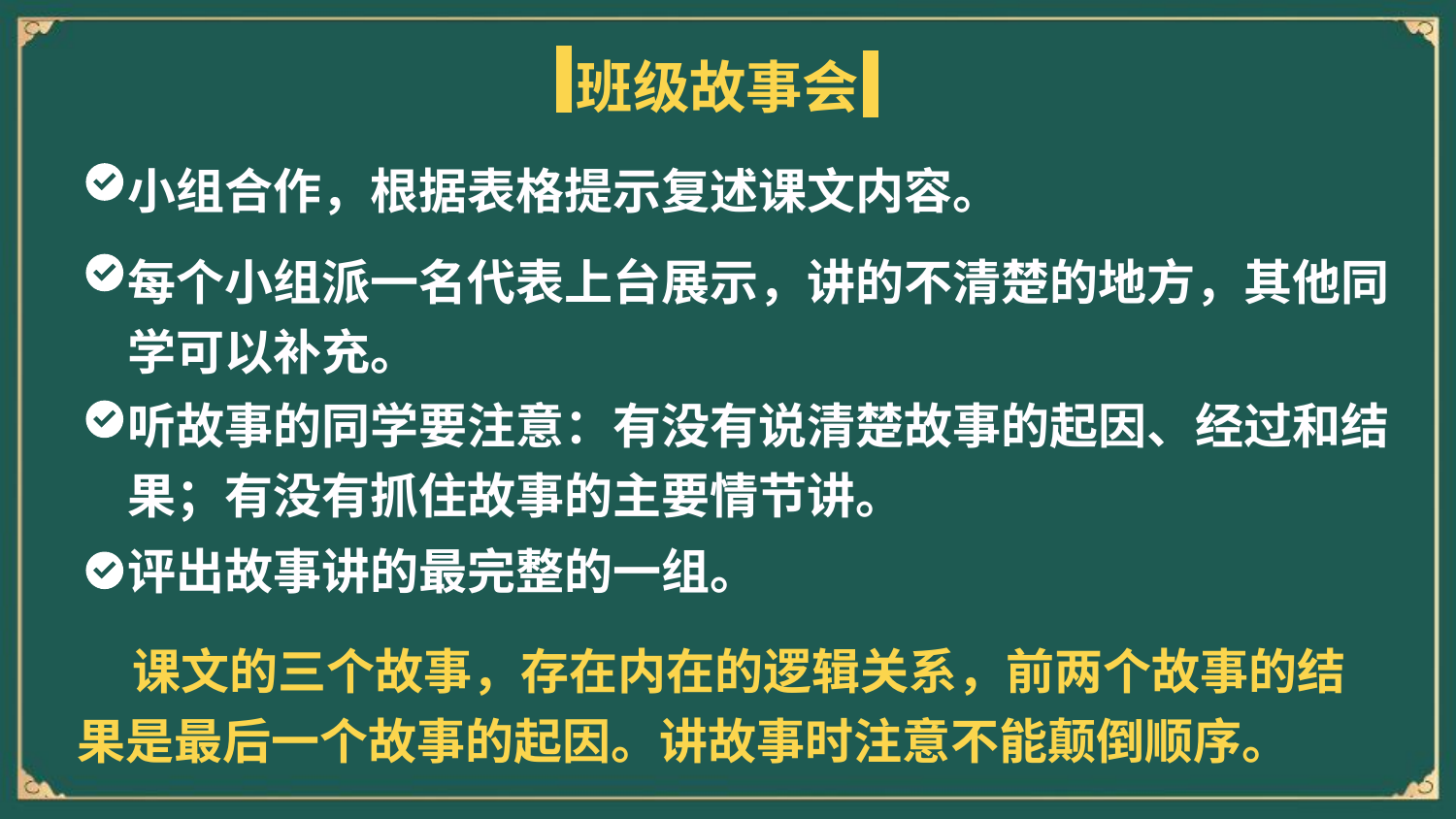

班级故事会
小组合作，根据表格提示复述课文内容。

每个小组派一名代表上台展示，讲的不清楚的地方，其他同学可以补充。

听故事的同学要注意：有没有说清楚故事的起因、经过和结果；有没有抓住故事的主要情节讲。

评出故事讲的最完整的一组。

    课文的三个故事，存在内在的逻辑关系，前两个故事的结果是最后一个故事的起因。讲故事时注意不能颠倒顺序。